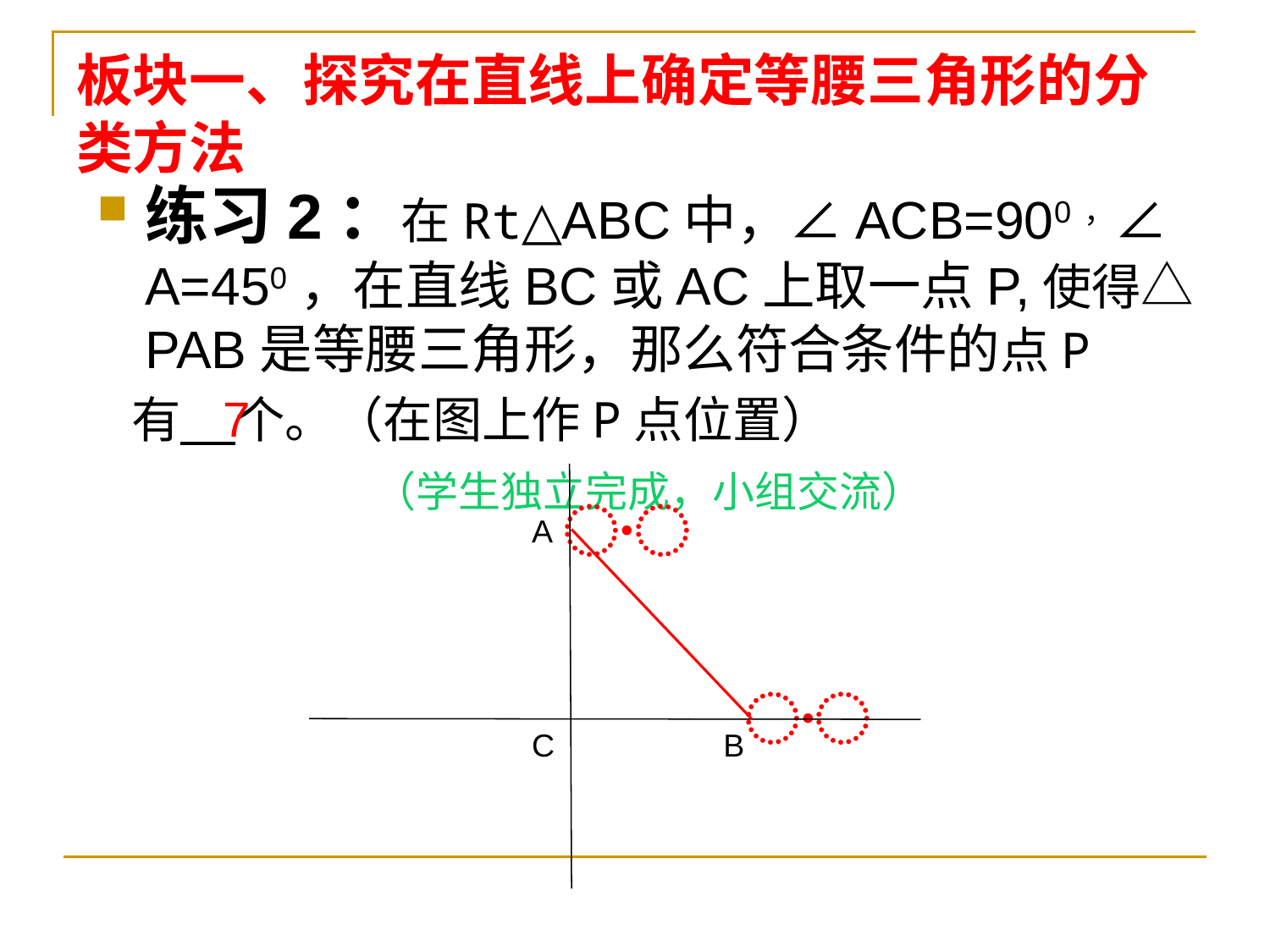

# 板块一、探究在直线上确定等腰三角形的分类方法

练习2：在Rt△ABC中，∠ACB=900，∠A=450，在直线BC或AC上取一点P,使得△PAB是等腰三角形，那么符合条件的点P
  有     个。（在图上作P点位置）
                        （学生独立完成，小组交流）

7
A
C
B
〮
〮